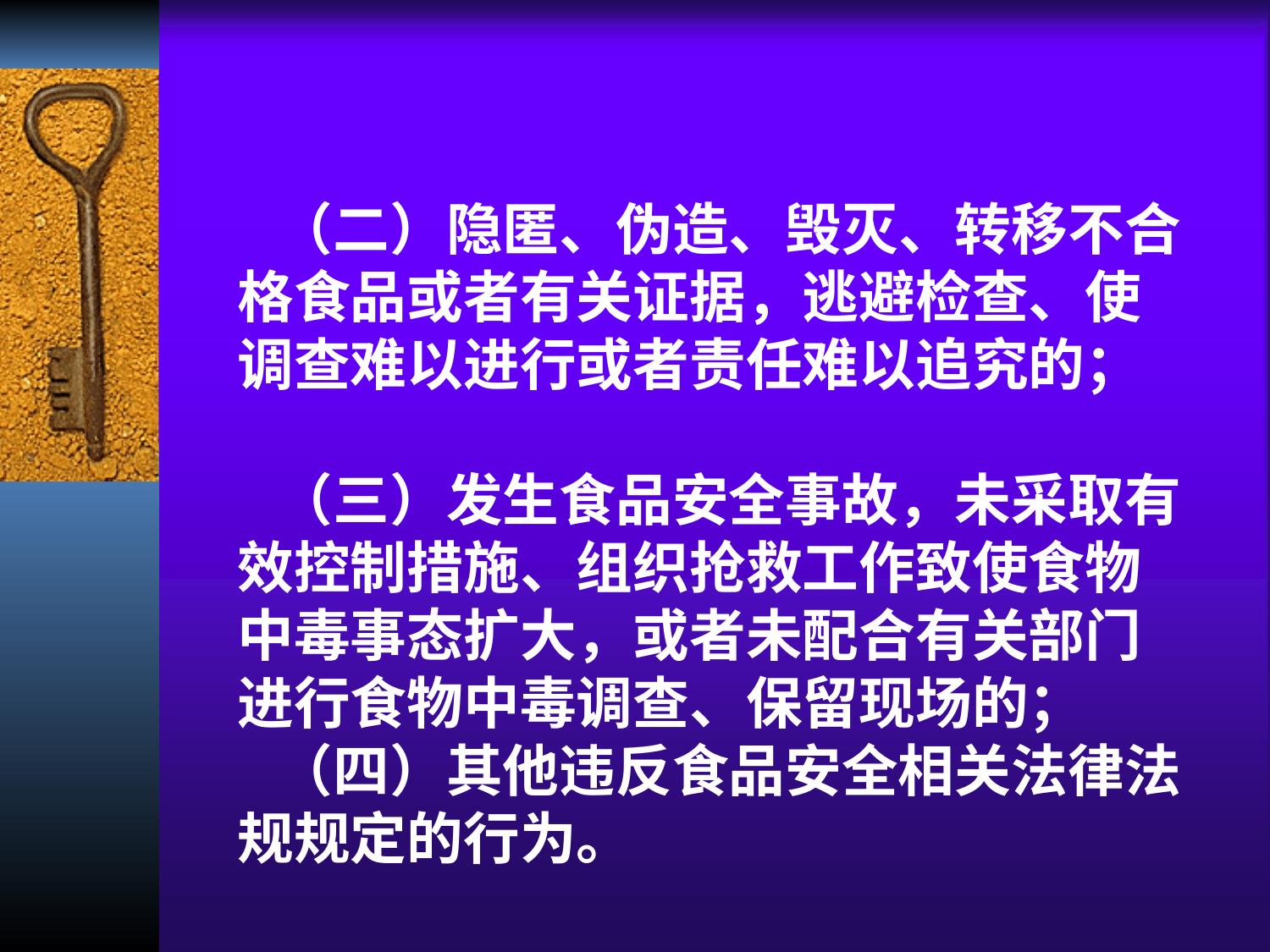

（二）隐匿、伪造、毁灭、转移不合格食品或者有关证据，逃避检查、使调查难以进行或者责任难以追究的；
  （三）发生食品安全事故，未采取有效控制措施、组织抢救工作致使食物中毒事态扩大，或者未配合有关部门进行食物中毒调查、保留现场的；
  （四）其他违反食品安全相关法律法规规定的行为。